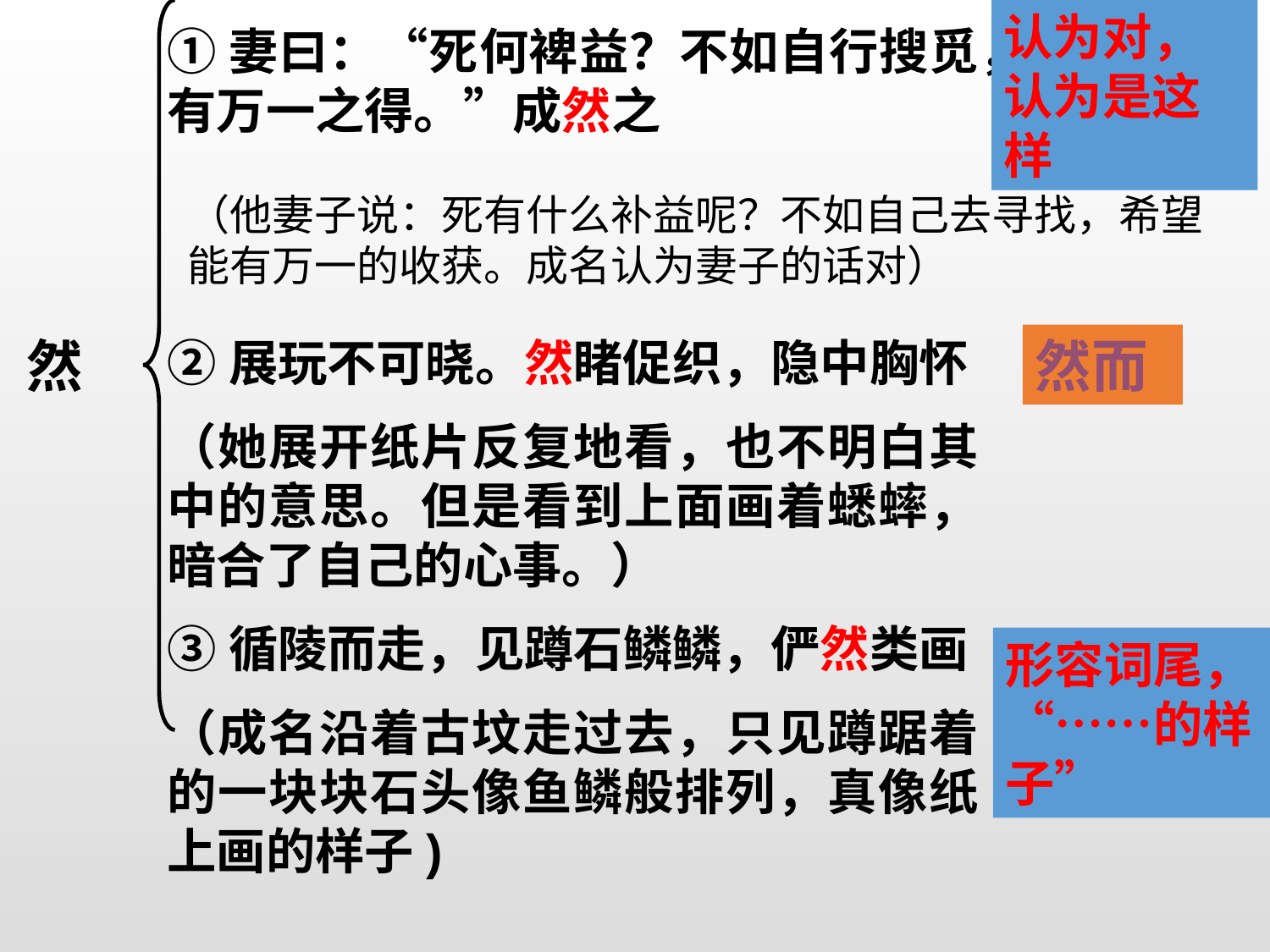

认为对，认为是这样
①妻曰：“死何裨益？不如自行搜觅，有万一之得。”成然之

②展玩不可晓。然睹促织，隐中胸怀
（她展开纸片反复地看，也不明白其中的意思。但是看到上面画着蟋蟀，暗合了自己的心事。）
③循陵而走，见蹲石鳞鳞，俨然类画
（成名沿着古坟走过去，只见蹲踞着的一块块石头像鱼鳞般排列，真像纸上画的样子)
（他妻子说：死有什么补益呢？不如自己去寻找，希望能有万一的收获。成名认为妻子的话对）
然
然而
形容词尾， “……的样子”